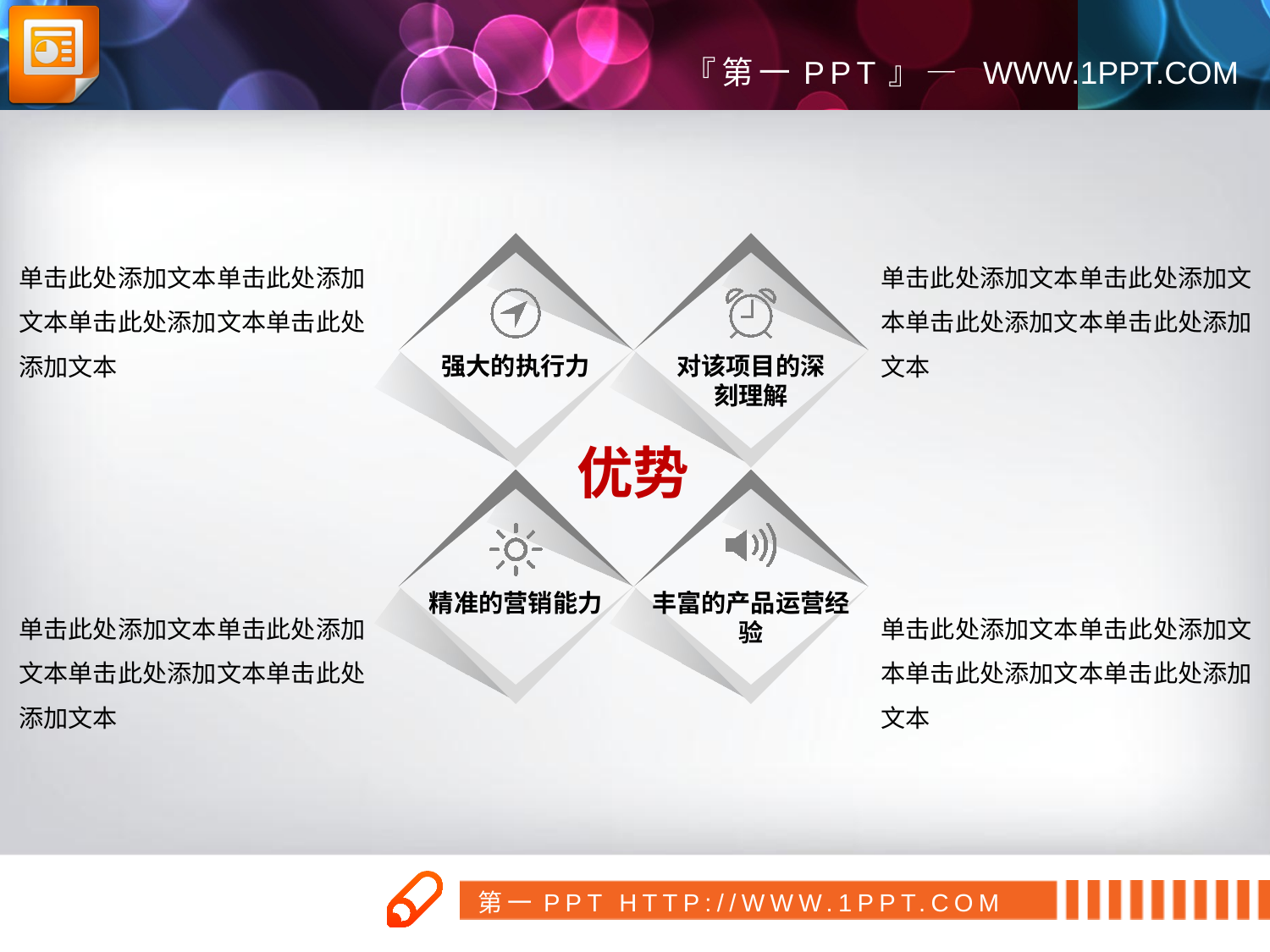

单击此处添加文本单击此处添加文本单击此处添加文本单击此处添加文本
单击此处添加文本单击此处添加文本单击此处添加文本单击此处添加文本

强大的执行力
对该项目的深
刻理解

优势

精准的营销能力
丰富的产品运营经验

单击此处添加文本单击此处添加文本单击此处添加文本单击此处添加文本
单击此处添加文本单击此处添加文本单击此处添加文本单击此处添加文本